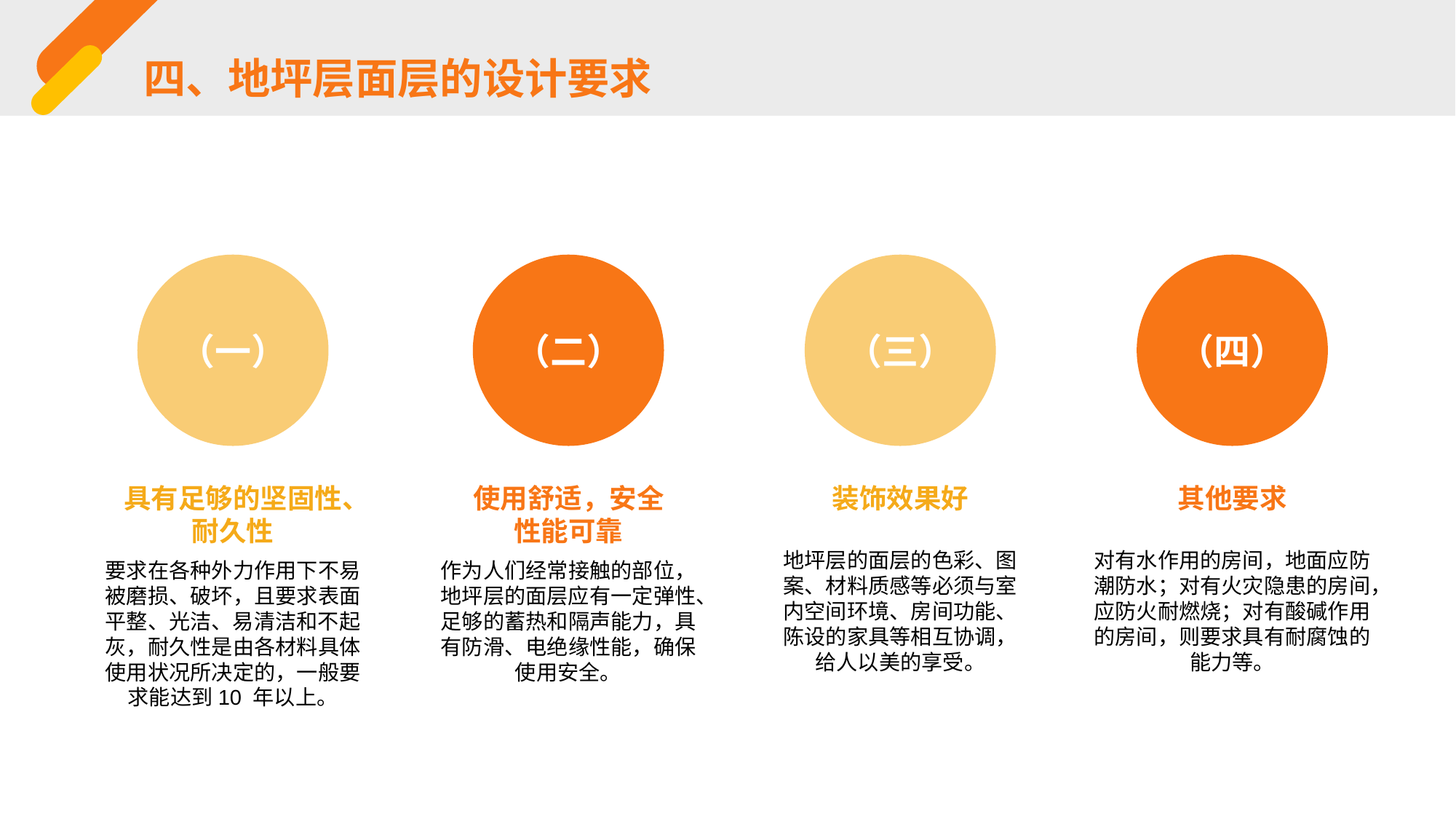

四、地坪层面层的设计要求
（一）
具有足够的坚固性、耐久性
要求在各种外力作用下不易被磨损、破坏，且要求表面平整、光洁、易清洁和不起灰，耐久性是由各材料具体使用状况所决定的，一般要求能达到10 年以上。
（二）
使用舒适，安全性能可靠
作为人们经常接触的部位，地坪层的面层应有一定弹性、足够的蓄热和隔声能力，具有防滑、电绝缘性能，确保使用安全。
（三）
装饰效果好
地坪层的面层的色彩、图案、材料质感等必须与室内空间环境、房间功能、陈设的家具等相互协调，给人以美的享受。
（四）
其他要求
对有水作用的房间，地面应防潮防水；对有火灾隐患的房间，应防火耐燃烧；对有酸碱作用的房间，则要求具有耐腐蚀的能力等。